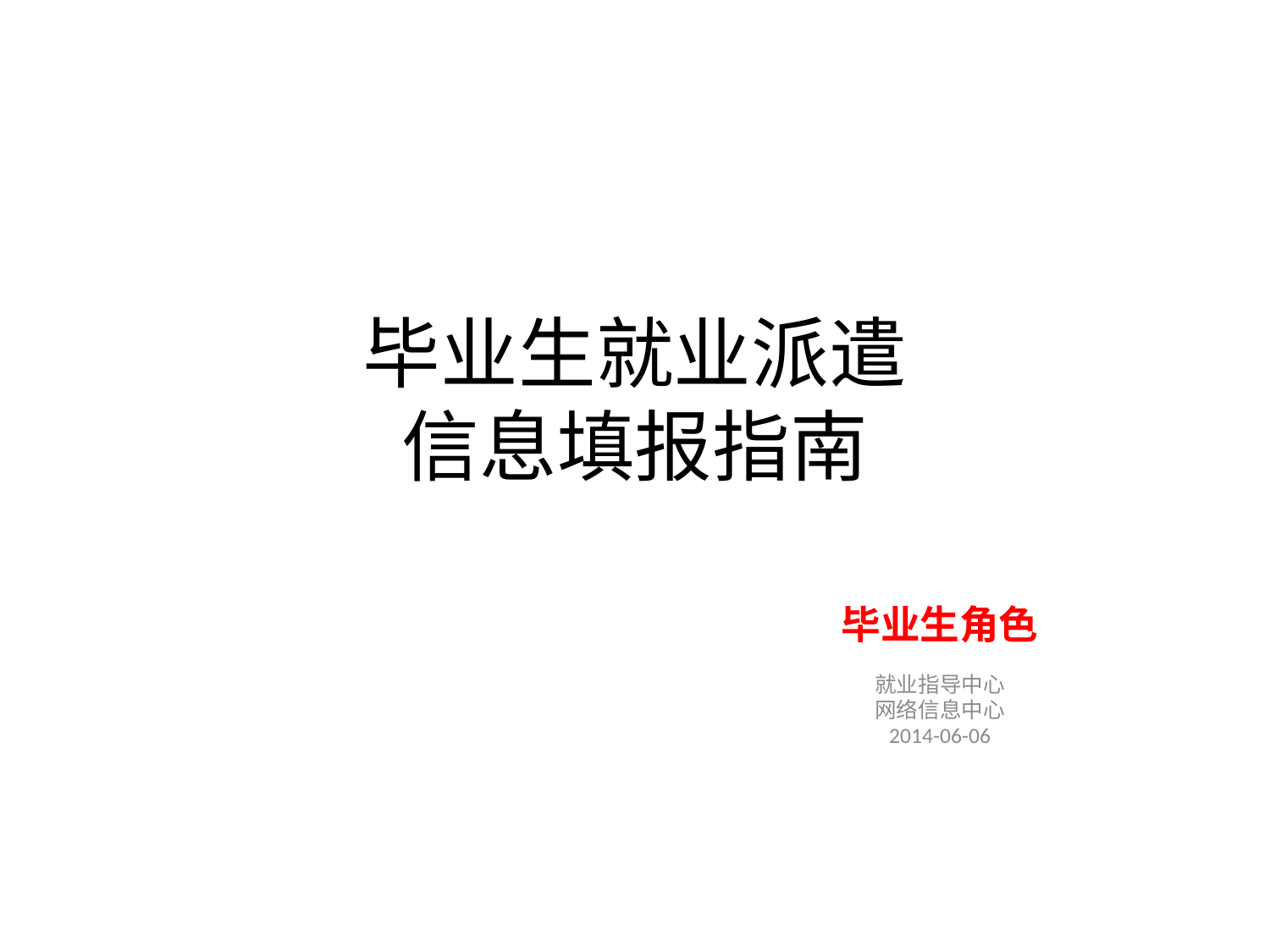

# 毕业生就业派遣 信息填报指南
毕业生角色

就业指导中心
网络信息中心
2014-06-06